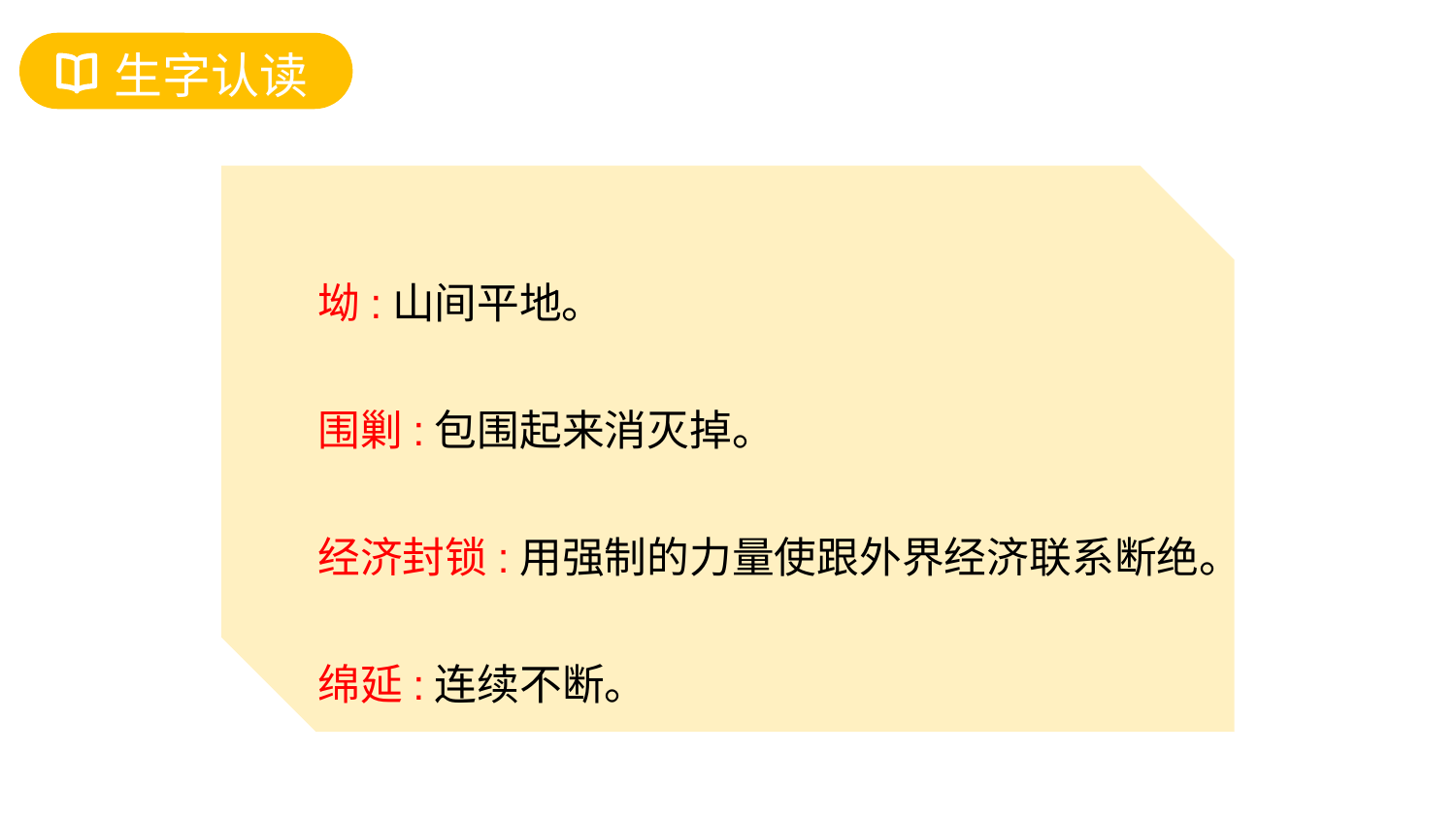

生字认读

# 坳:山间平地。 围剿:包围起来消灭掉。 经济封锁:用强制的力量使跟外界经济联系断绝。 绵延:连续不断。